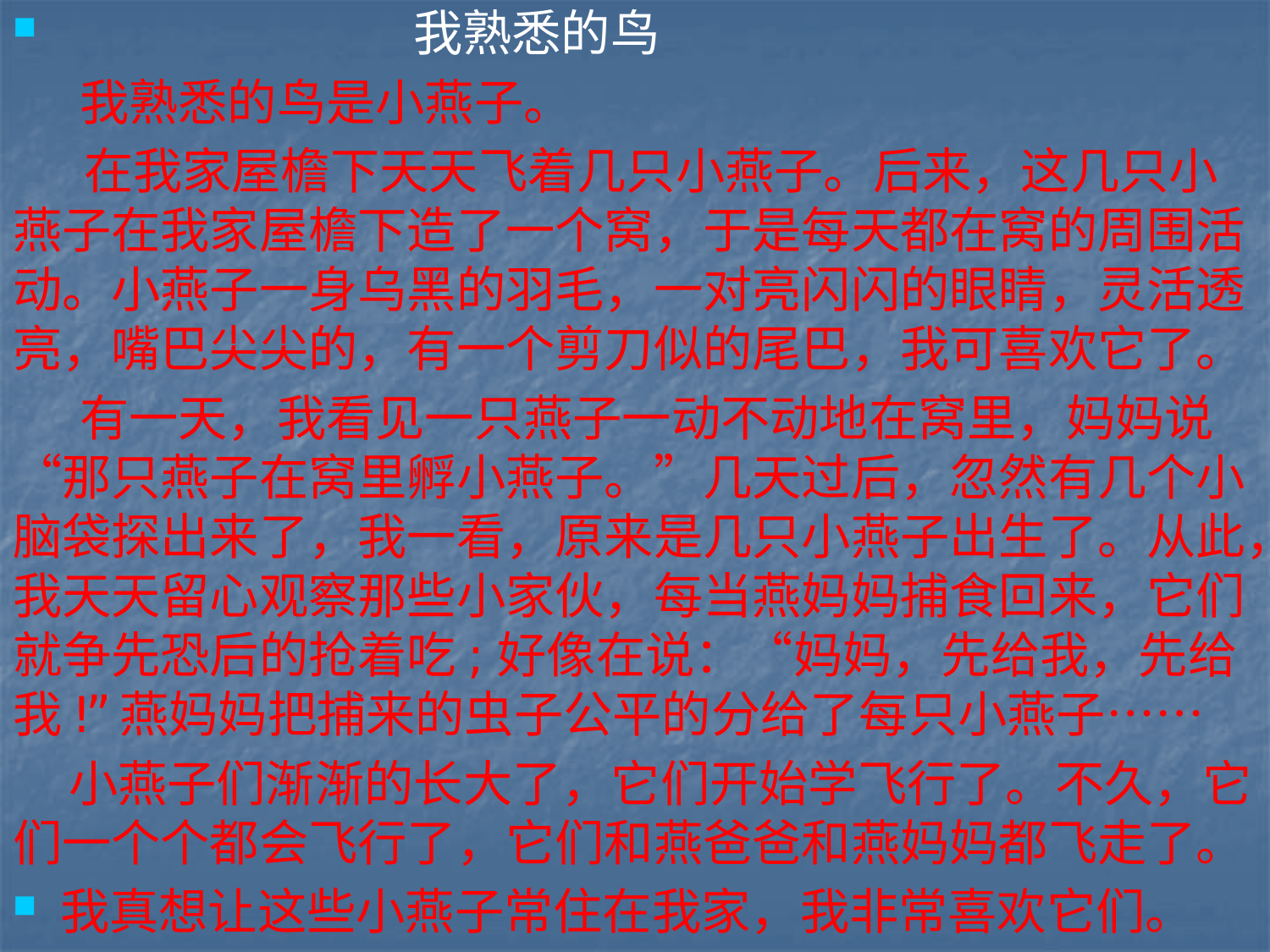

我熟悉的鸟
     我熟悉的鸟是小燕子。
　  在我家屋檐下天天飞着几只小燕子。后来，这几只小燕子在我家屋檐下造了一个窝，于是每天都在窝的周围活动。小燕子一身乌黑的羽毛，一对亮闪闪的眼睛，灵活透亮，嘴巴尖尖的，有一个剪刀似的尾巴，我可喜欢它了。
     有一天，我看见一只燕子一动不动地在窝里，妈妈说“那只燕子在窝里孵小燕子。”几天过后，忽然有几个小脑袋探出来了，我一看，原来是几只小燕子出生了。从此，我天天留心观察那些小家伙，每当燕妈妈捕食回来，它们就争先恐后的抢着吃;好像在说：“妈妈，先给我，先给我!”燕妈妈把捕来的虫子公平的分给了每只小燕子……
    小燕子们渐渐的长大了，它们开始学飞行了。不久，它们一个个都会飞行了，它们和燕爸爸和燕妈妈都飞走了。
我真想让这些小燕子常住在我家，我非常喜欢它们。